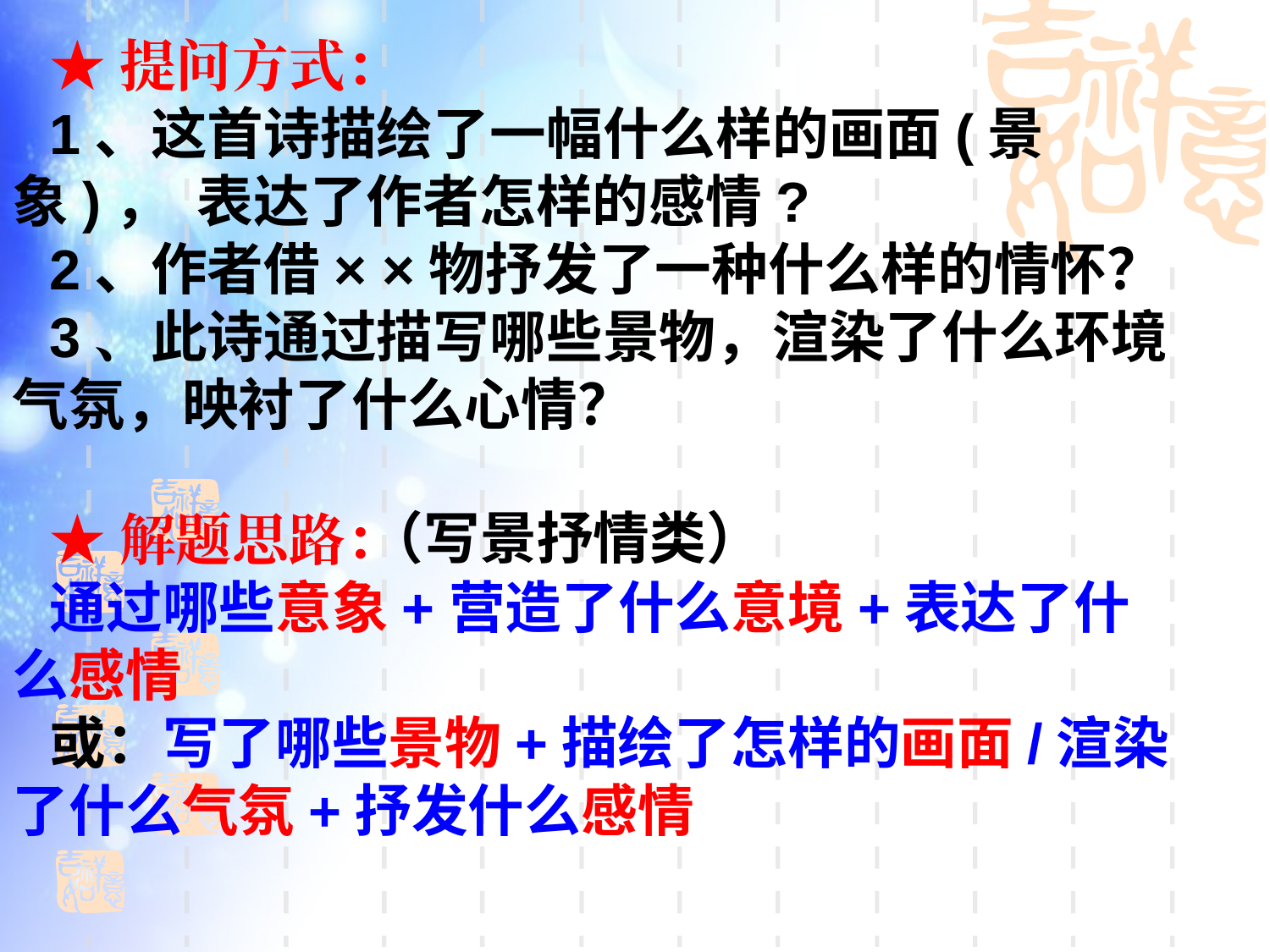

★提问方式：
1、这首诗描绘了一幅什么样的画面(景象)，  表达了作者怎样的感情?
2、作者借× ×物抒发了一种什么样的情怀？
3、此诗通过描写哪些景物，渲染了什么环境气氛，映衬了什么心情？

★解题思路：
通过哪些意象+营造了什么意境+表达了什么感情
或：写了哪些景物+描绘了怎样的画面/渲染了什么气氛+抒发什么感情
（写景抒情类）